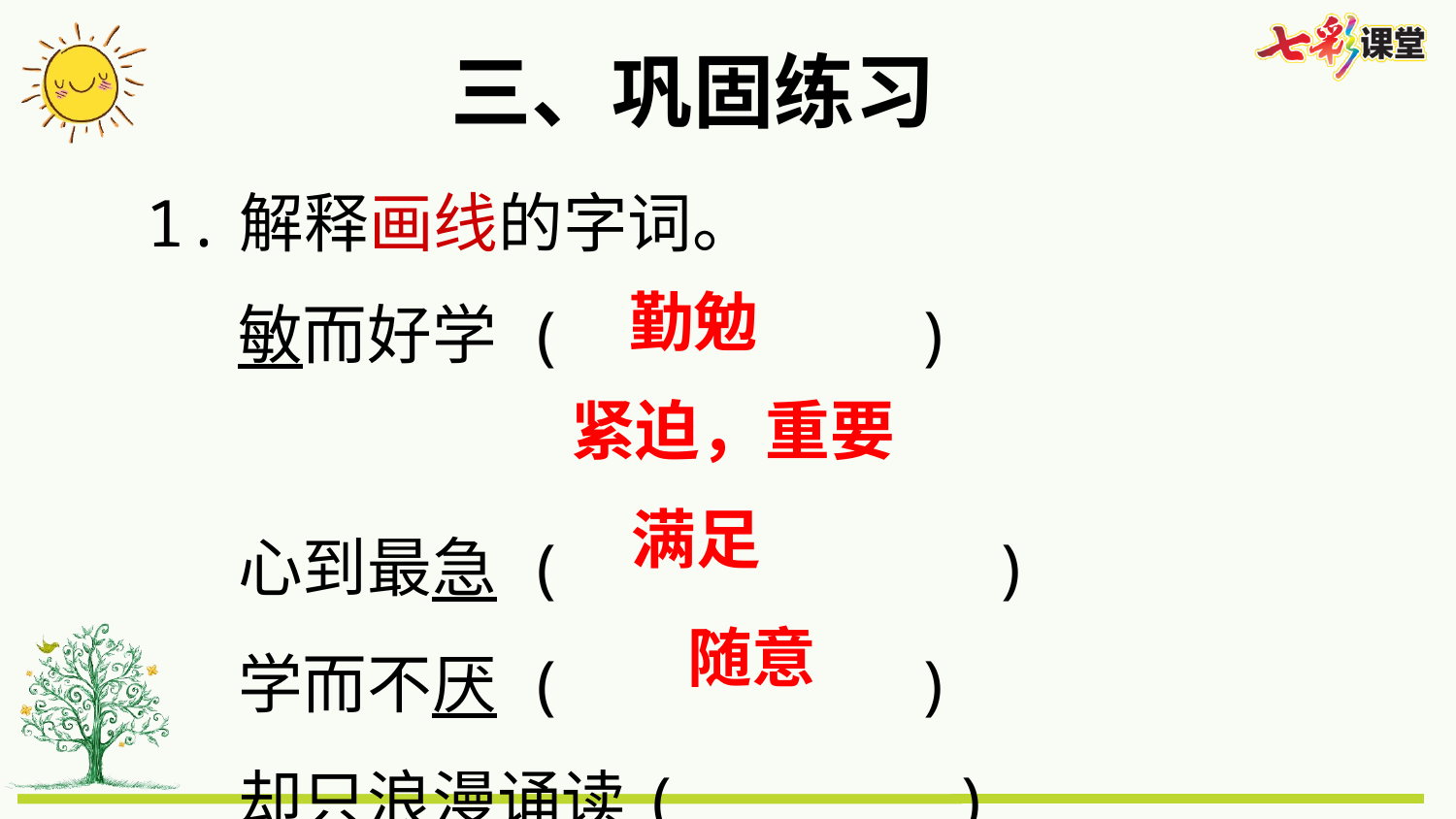

三、巩固练习
1.解释画线的字词。
敏而好学 (         )
心到最急 (           )
学而不厌 (         )
却只浪漫诵读(       )
勤勉
紧迫，重要
满足
随意